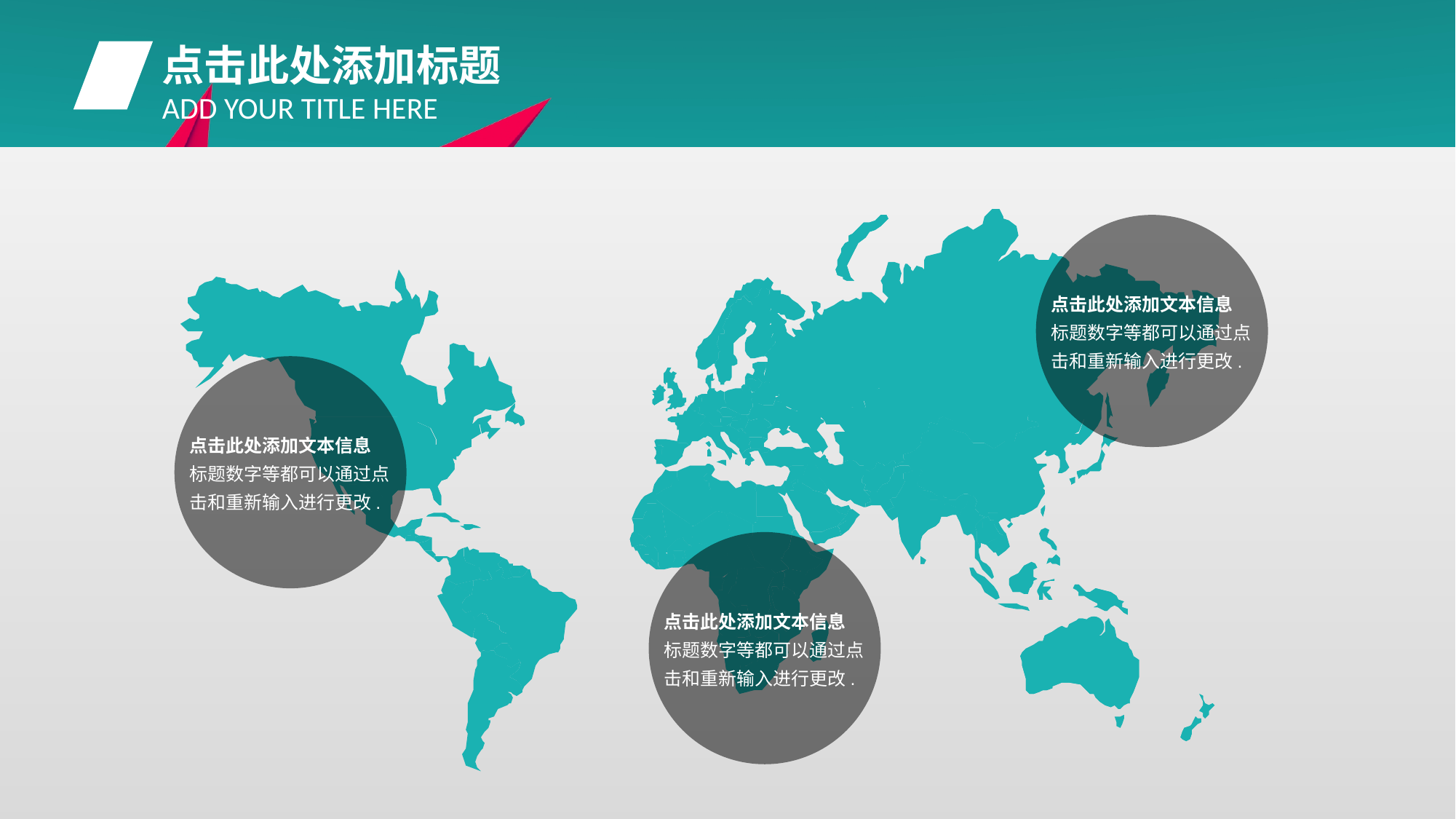

点击此处添加标题
ADD YOUR TITLE HERE

点击此处添加文本信息
标题数字等都可以通过点击和重新输入进行更改.

点击此处添加文本信息
标题数字等都可以通过点击和重新输入进行更改.

点击此处添加文本信息
标题数字等都可以通过点击和重新输入进行更改.